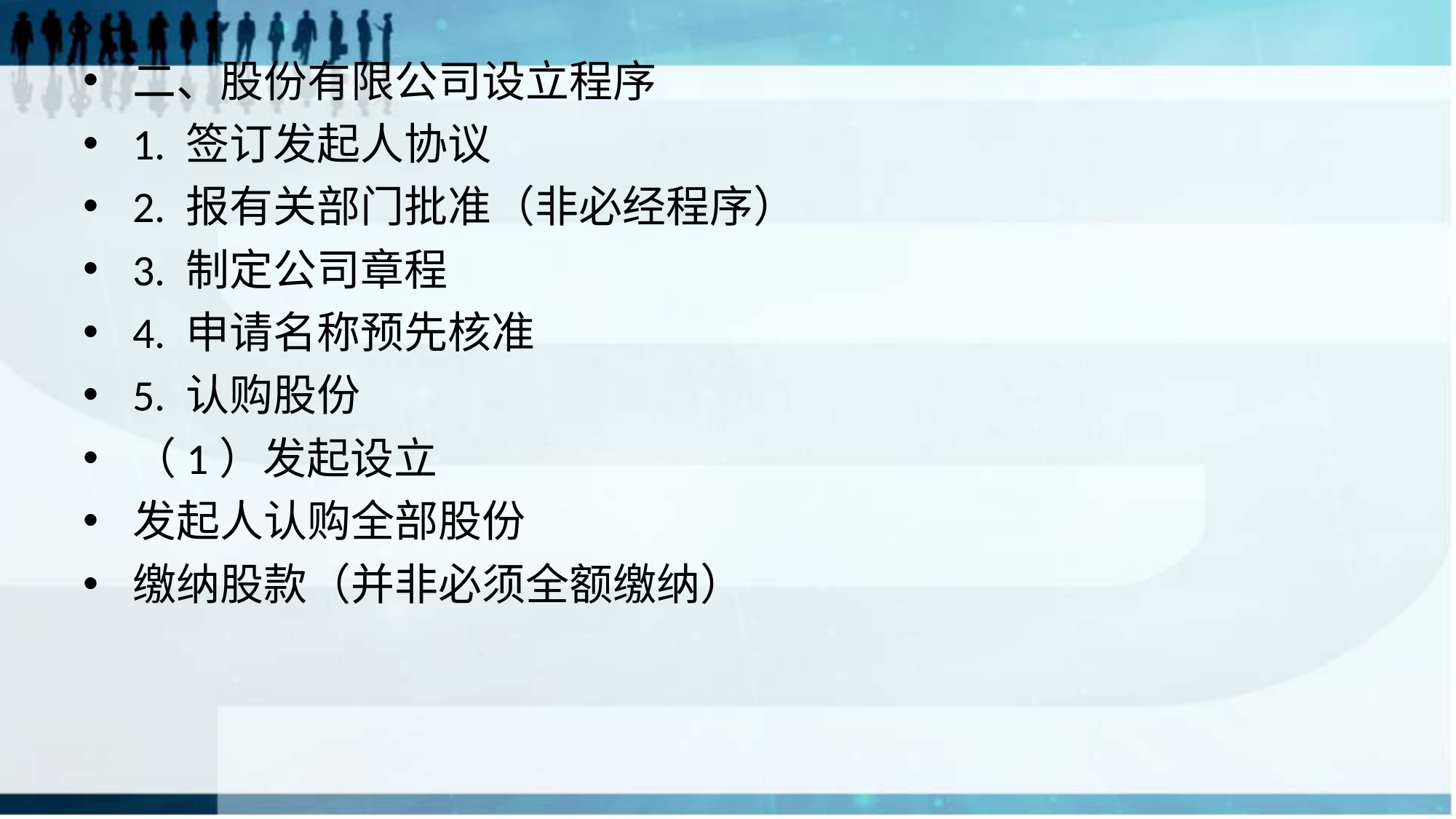

二、股份有限公司设立程序
1. 签订发起人协议
2. 报有关部门批准（非必经程序）
3. 制定公司章程
4. 申请名称预先核准
5. 认购股份
（1）发起设立
发起人认购全部股份
缴纳股款（并非必须全额缴纳）

#